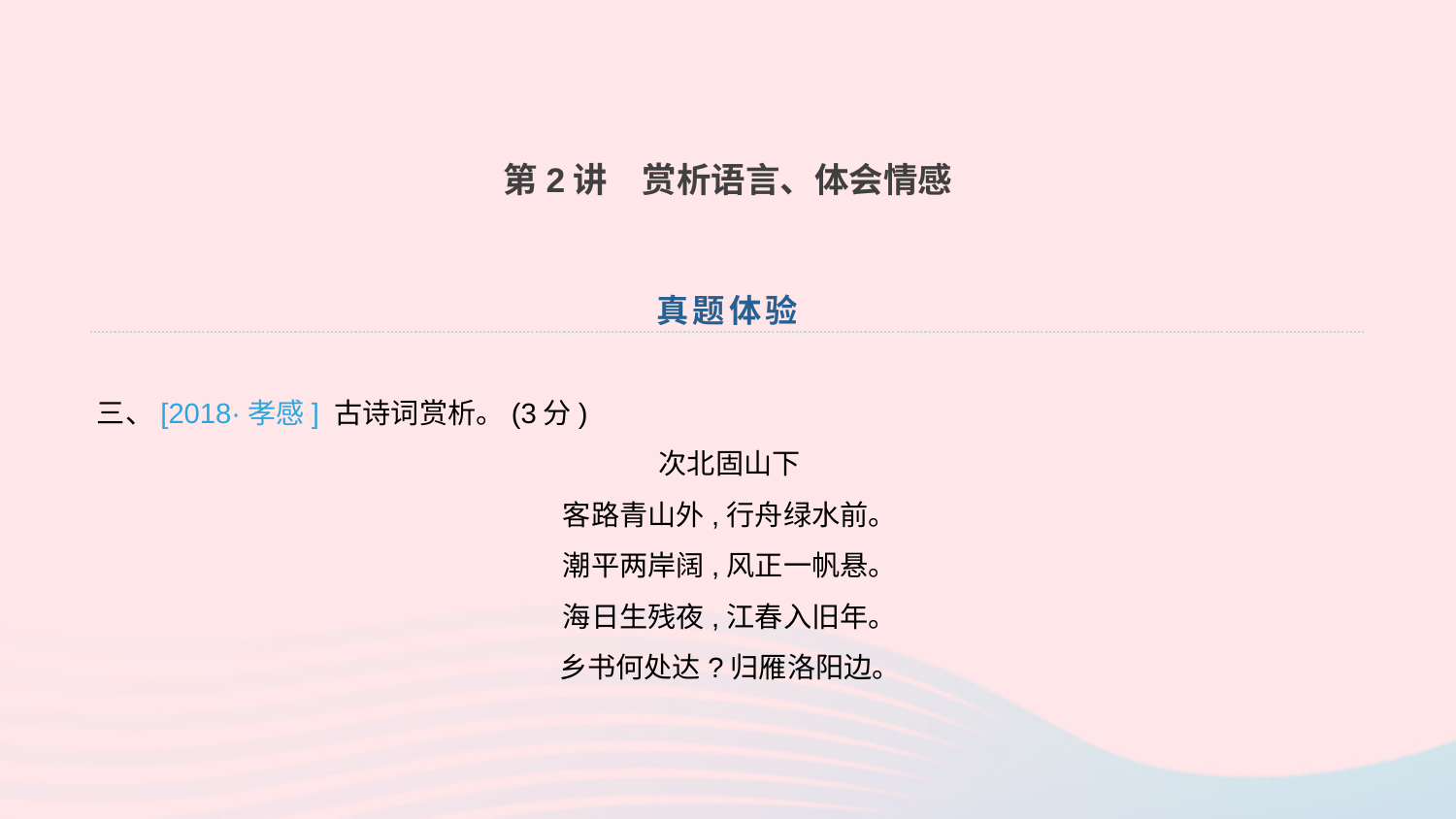

第2讲　赏析语言、体会情感
真题体验
三、[2018·孝感] 古诗词赏析。(3分)
次北固山下
客路青山外,行舟绿水前。
潮平两岸阔,风正一帆悬。
海日生残夜,江春入旧年。
乡书何处达?归雁洛阳边。